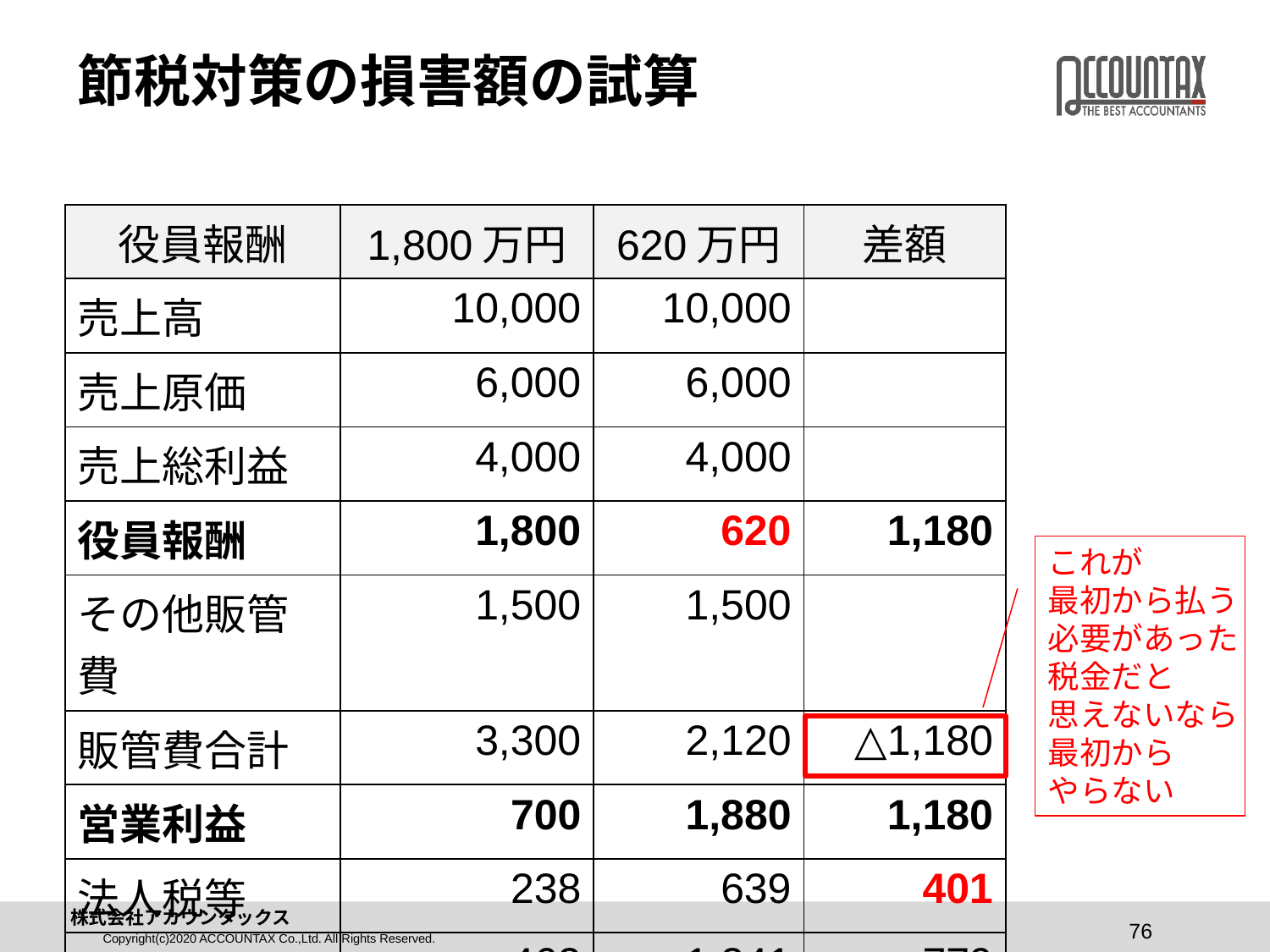

# 節税対策の損害額の試算
| 役員報酬 | 1,800万円 | 620万円 | 差額 |
| --- | --- | --- | --- |
| 売上高 | 10,000 | 10,000 |  |
| 売上原価 | 6,000 | 6,000 |  |
| 売上総利益 | 4,000 | 4,000 |  |
| 役員報酬 | 1,800 | 620 | 1,180 |
| その他販管費 | 1,500 | 1,500 |  |
| 販管費合計 | 3,300 | 2,120 | △1,180 |
| 営業利益 | 700 | 1,880 | 1,180 |
| 法人税等 | 238 | 639 | 401 |
| 当期純利益 | 462 | 1,241 | 779 |
これが
最初から払う
必要があった
税金だと
思えないなら
最初から
やらない

76